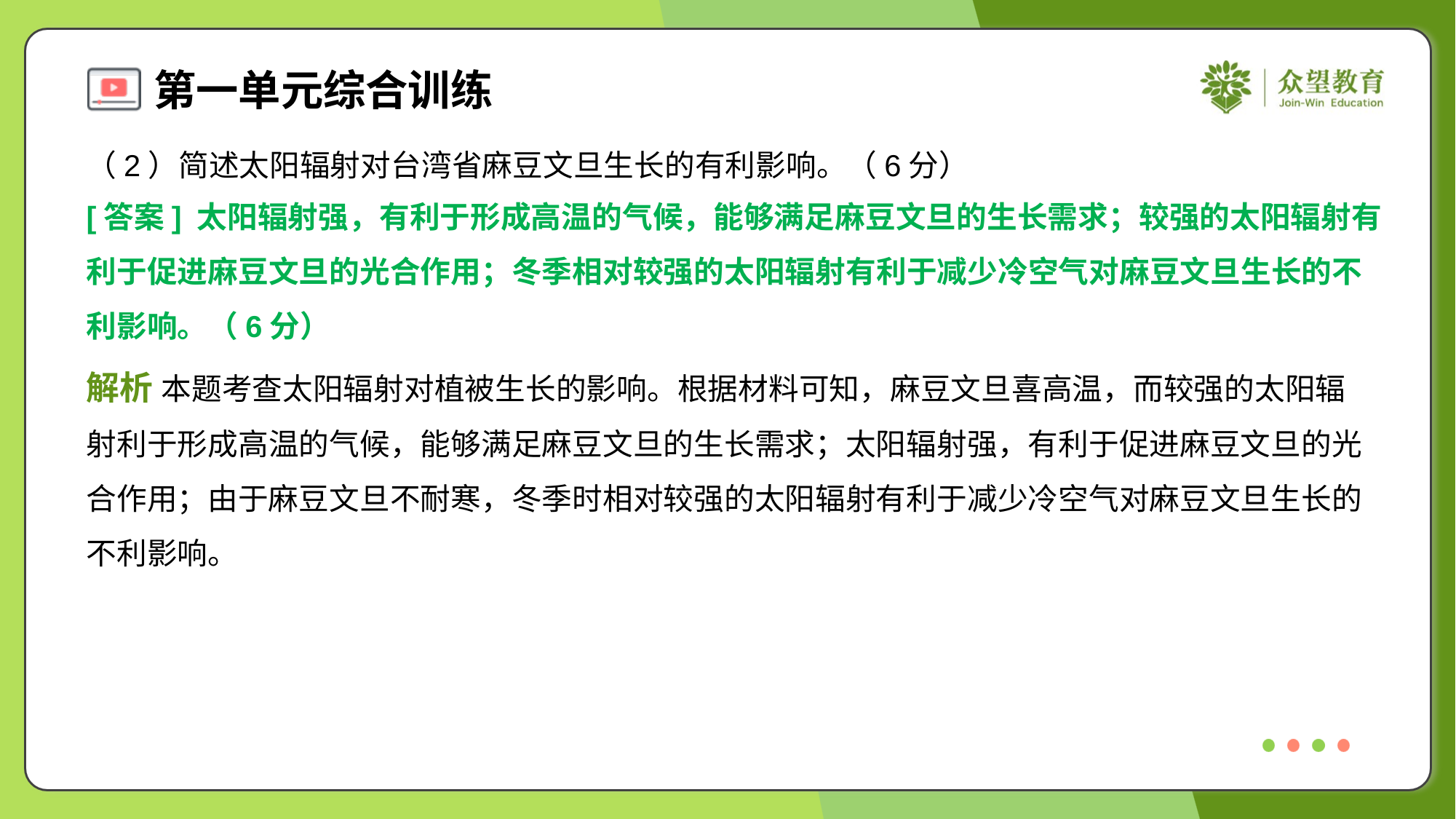

（2）简述太阳辐射对台湾省麻豆文旦生长的有利影响。（6分）
[答案] 太阳辐射强，有利于形成高温的气候，能够满足麻豆文旦的生长需求；较强的太阳辐射有
利于促进麻豆文旦的光合作用；冬季相对较强的太阳辐射有利于减少冷空气对麻豆文旦生长的不
利影响。（6分）
解析 本题考查太阳辐射对植被生长的影响。根据材料可知，麻豆文旦喜高温，而较强的太阳辐
射利于形成高温的气候，能够满足麻豆文旦的生长需求；太阳辐射强，有利于促进麻豆文旦的光
合作用；由于麻豆文旦不耐寒，冬季时相对较强的太阳辐射有利于减少冷空气对麻豆文旦生长的
不利影响。